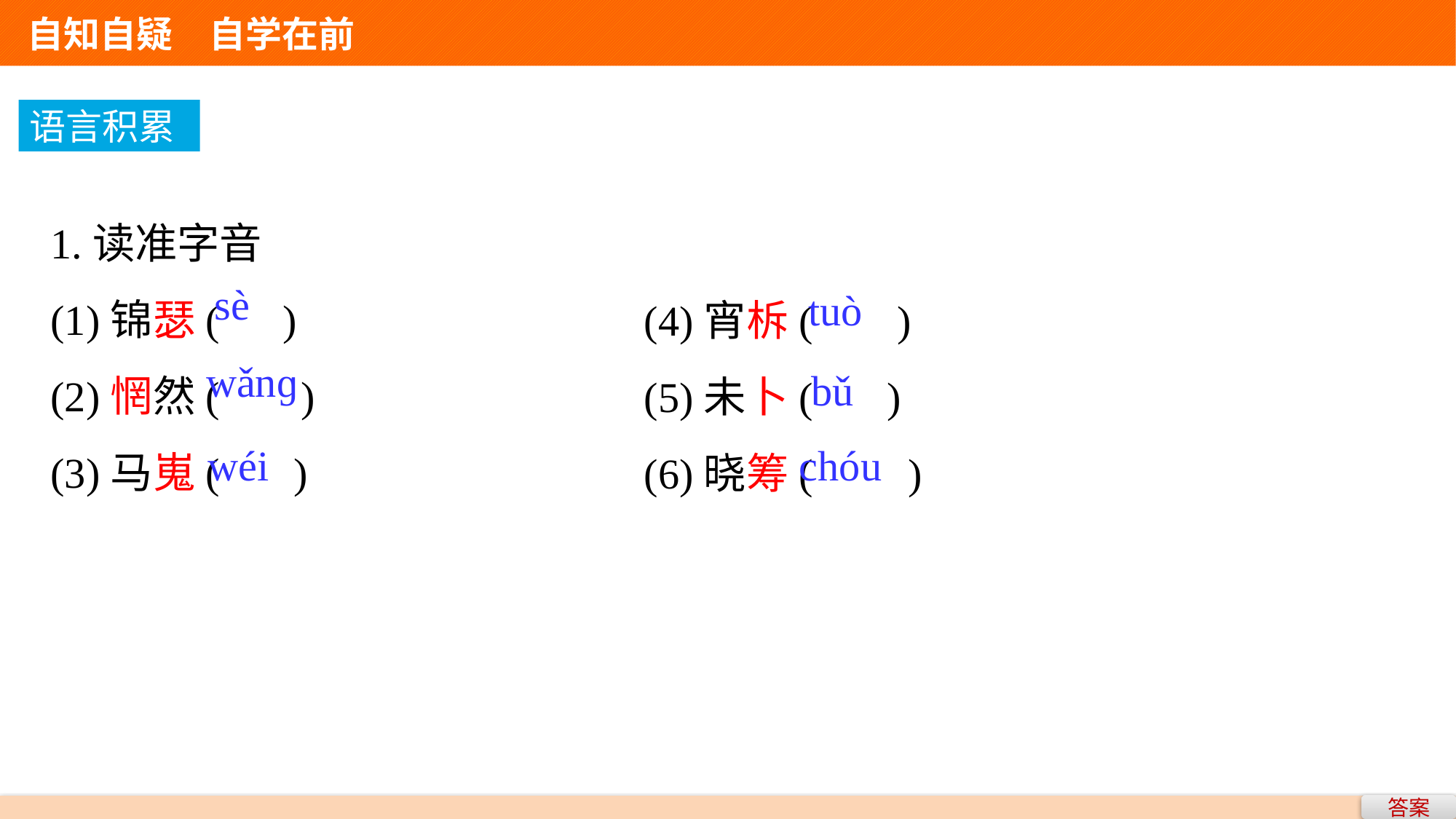

自知自疑　自学在前
语言积累
1.读准字音
(1)锦瑟(      )
(2)惘然(	   )
(3)马嵬(       )
(4)宵柝(        )
(5)未卜(       )
(6)晓筹(         )
sè
tuò
wǎnɡ
bǔ
wéi
chóu
答案